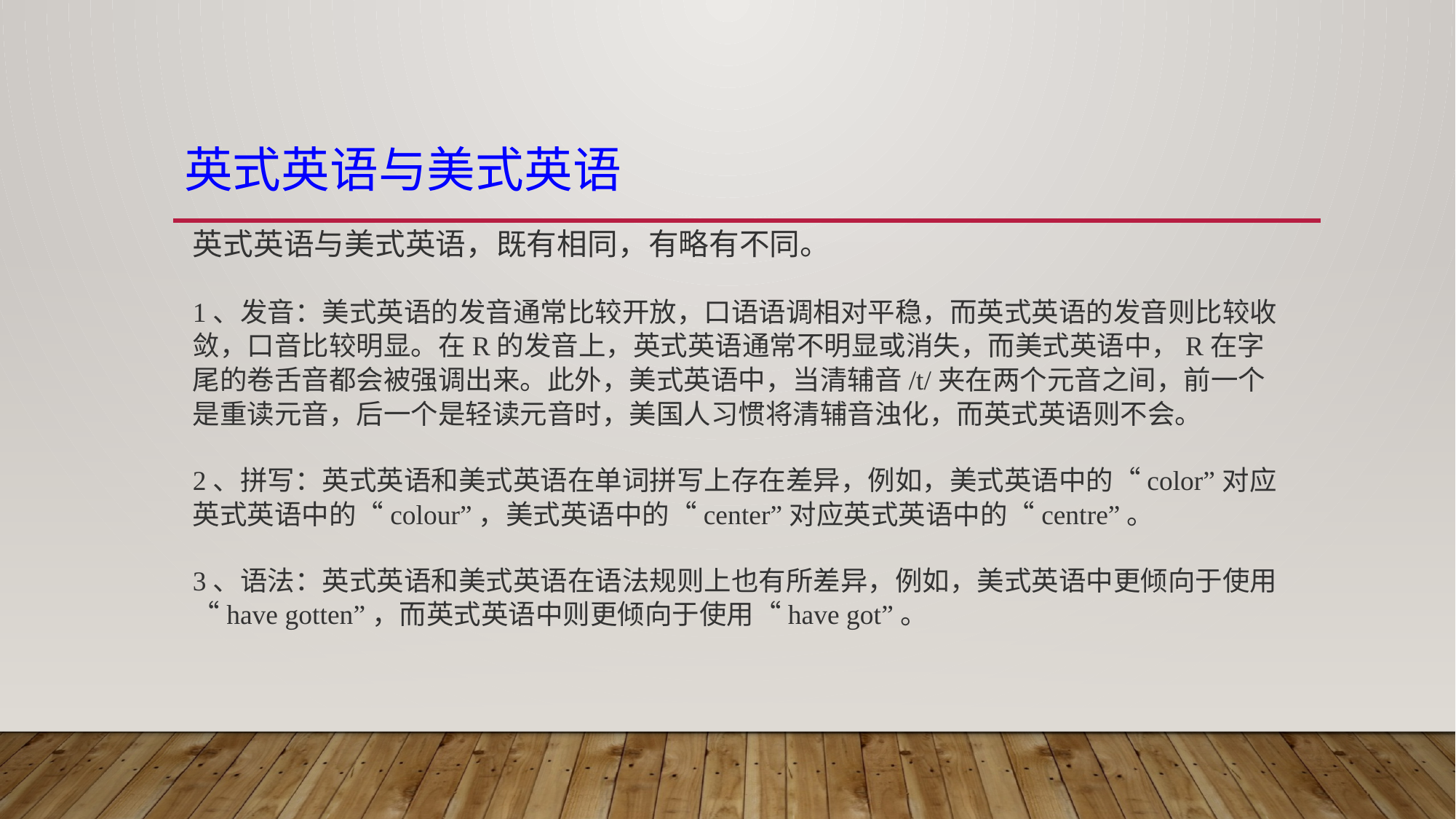

# 英式英语与美式英语
英式英语与美式英语，既有相同，有略有不同。
1、发音：美式英语的发音通常比较开放，口语语调相对平稳，而英式英语的发音则比较收敛，口音比较明显。在R的发音上，英式英语通常不明显或消失，而美式英语中，R在字尾的卷舌音都会被强调出来。此外，美式英语中，当清辅音/t/夹在两个元音之间，前一个是重读元音，后一个是轻读元音时，美国人习惯将清辅音浊化，而英式英语则不会。
2、拼写：英式英语和美式英语在单词拼写上存在差异，例如，美式英语中的“color”对应英式英语中的“colour”，美式英语中的“center”对应英式英语中的“centre”。
3、语法：英式英语和美式英语在语法规则上也有所差异，例如，美式英语中更倾向于使用“have gotten”，而英式英语中则更倾向于使用“have got”。